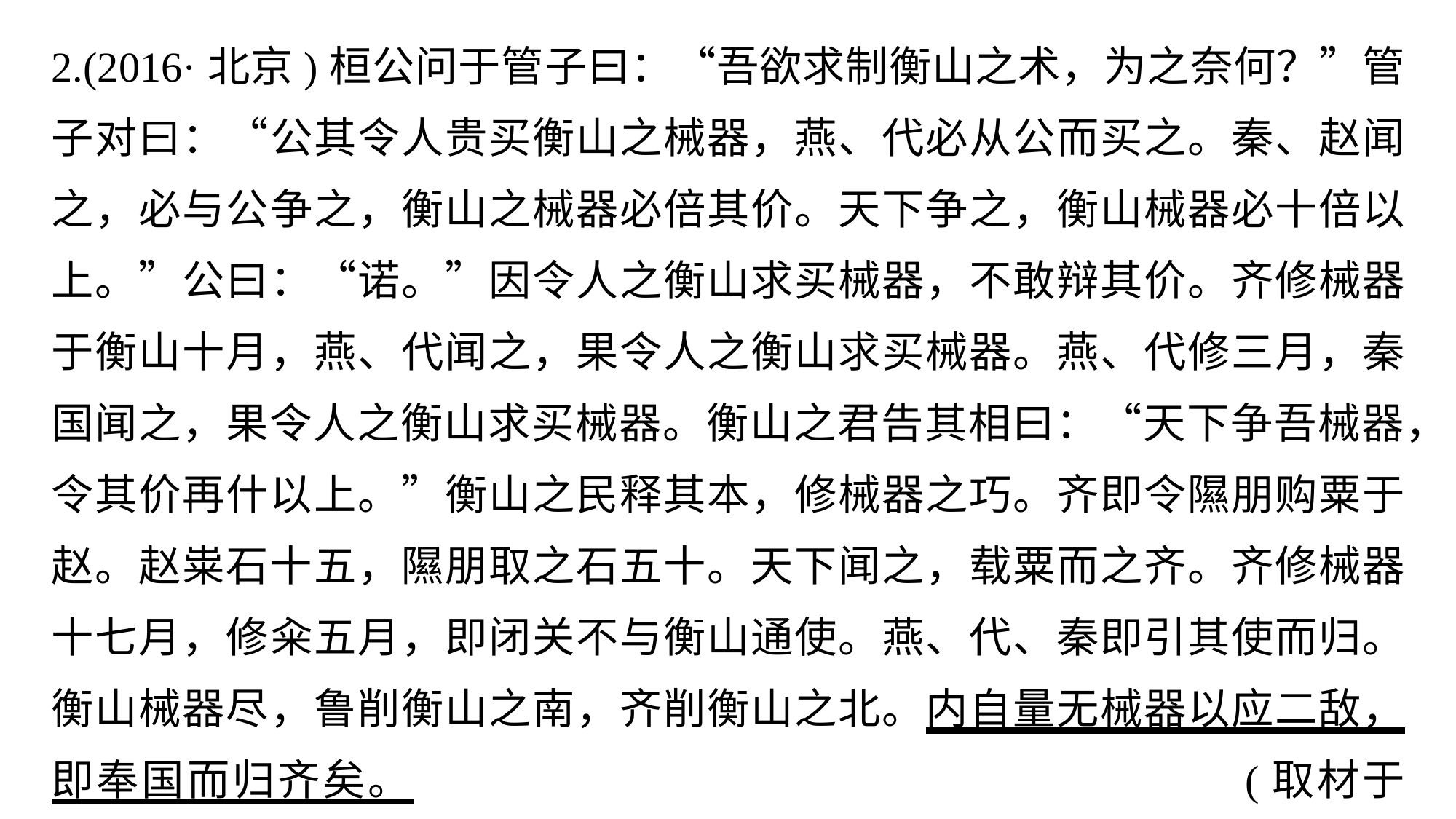

2.(2016·北京)桓公问于管子曰：“吾欲求制衡山之术，为之奈何？”管子对曰：“公其令人贵买衡山之械器，燕、代必从公而买之。秦、赵闻之，必与公争之，衡山之械器必倍其价。天下争之，衡山械器必十倍以上。”公曰：“诺。”因令人之衡山求买械器，不敢辩其价。齐修械器于衡山十月，燕、代闻之，果令人之衡山求买械器。燕、代修三月，秦国闻之，果令人之衡山求买械器。衡山之君告其相曰：“天下争吾械器，令其价再什以上。”衡山之民释其本，修械器之巧。齐即令隰朋购粟于赵。赵粜石十五，隰朋取之石五十。天下闻之，载粟而之齐。齐修械器十七月，修籴五月，即闭关不与衡山通使。燕、代、秦即引其使而归。衡山械器尽，鲁削衡山之南，齐削衡山之北。内自量无械器以应二敌，即奉国而归齐矣。							    (取材于《管子·轻重》)